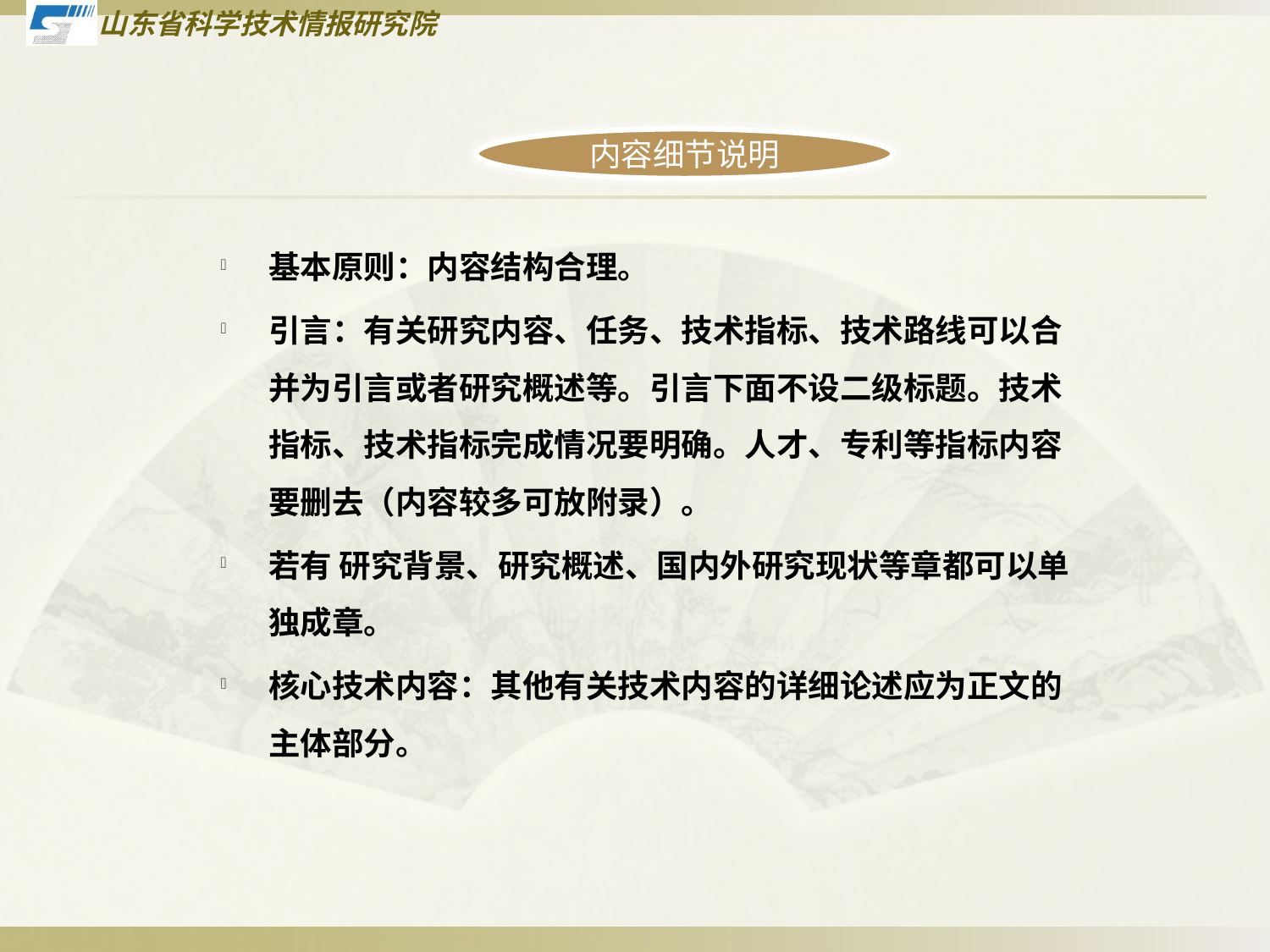

内容细节说明
基本原则：内容结构合理。
引言：有关研究内容、任务、技术指标、技术路线可以合并为引言或者研究概述等。引言下面不设二级标题。技术指标、技术指标完成情况要明确。人才、专利等指标内容要删去（内容较多可放附录）。
若有 研究背景、研究概述、国内外研究现状等章都可以单独成章。
核心技术内容：其他有关技术内容的详细论述应为正文的主体部分。